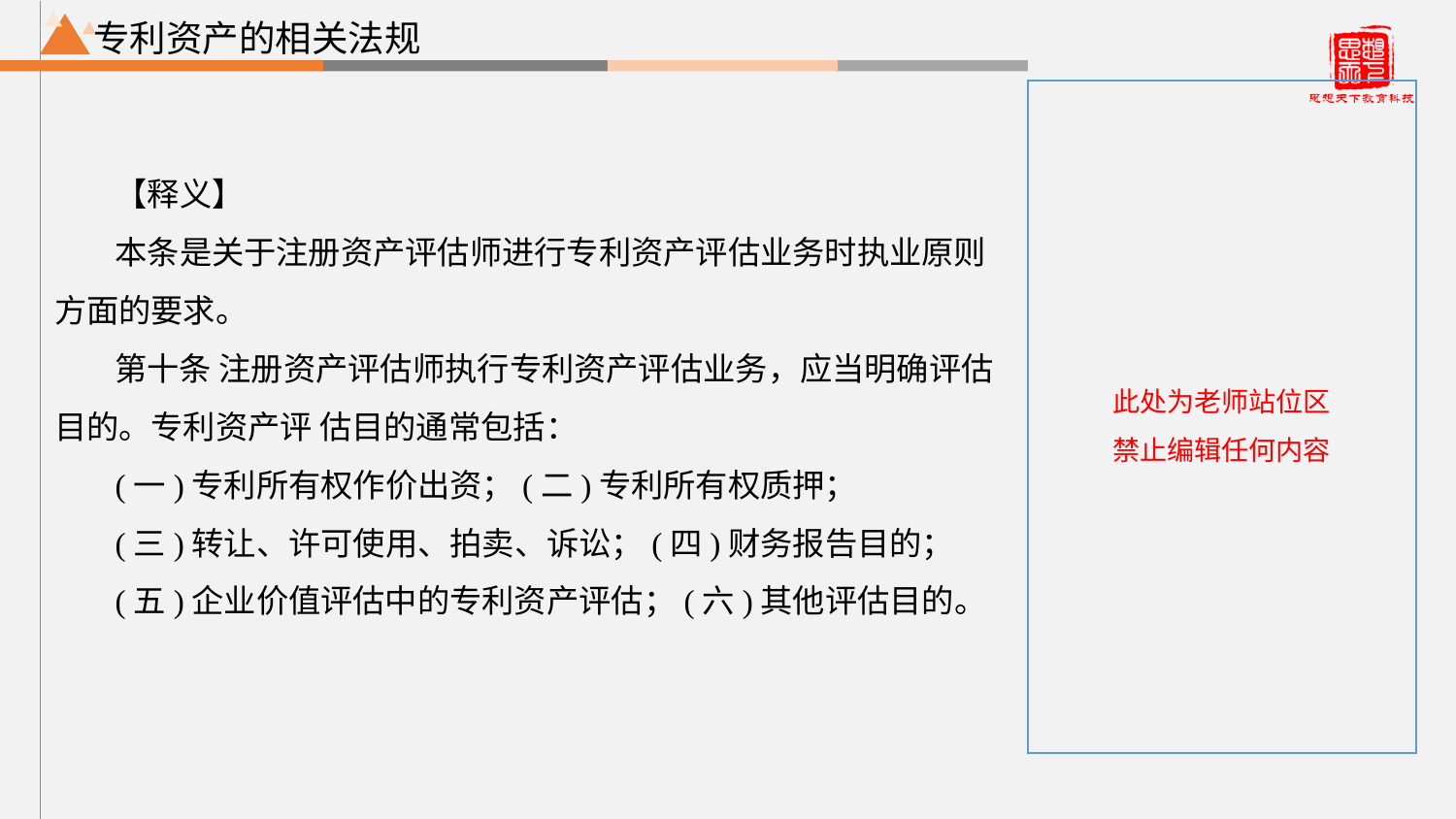

专利资产的相关法规
【释义】
本条是关于注册资产评估师进行专利资产评估业务时执业原则方面的要求。
第十条 注册资产评估师执行专利资产评估业务，应当明确评估目的。专利资产评 估目的通常包括：
(一)专利所有权作价出资；(二)专利所有权质押；
(三)转让、许可使用、拍卖、诉讼；(四)财务报告目的；
(五)企业价值评估中的专利资产评估；(六)其他评估目的。
65